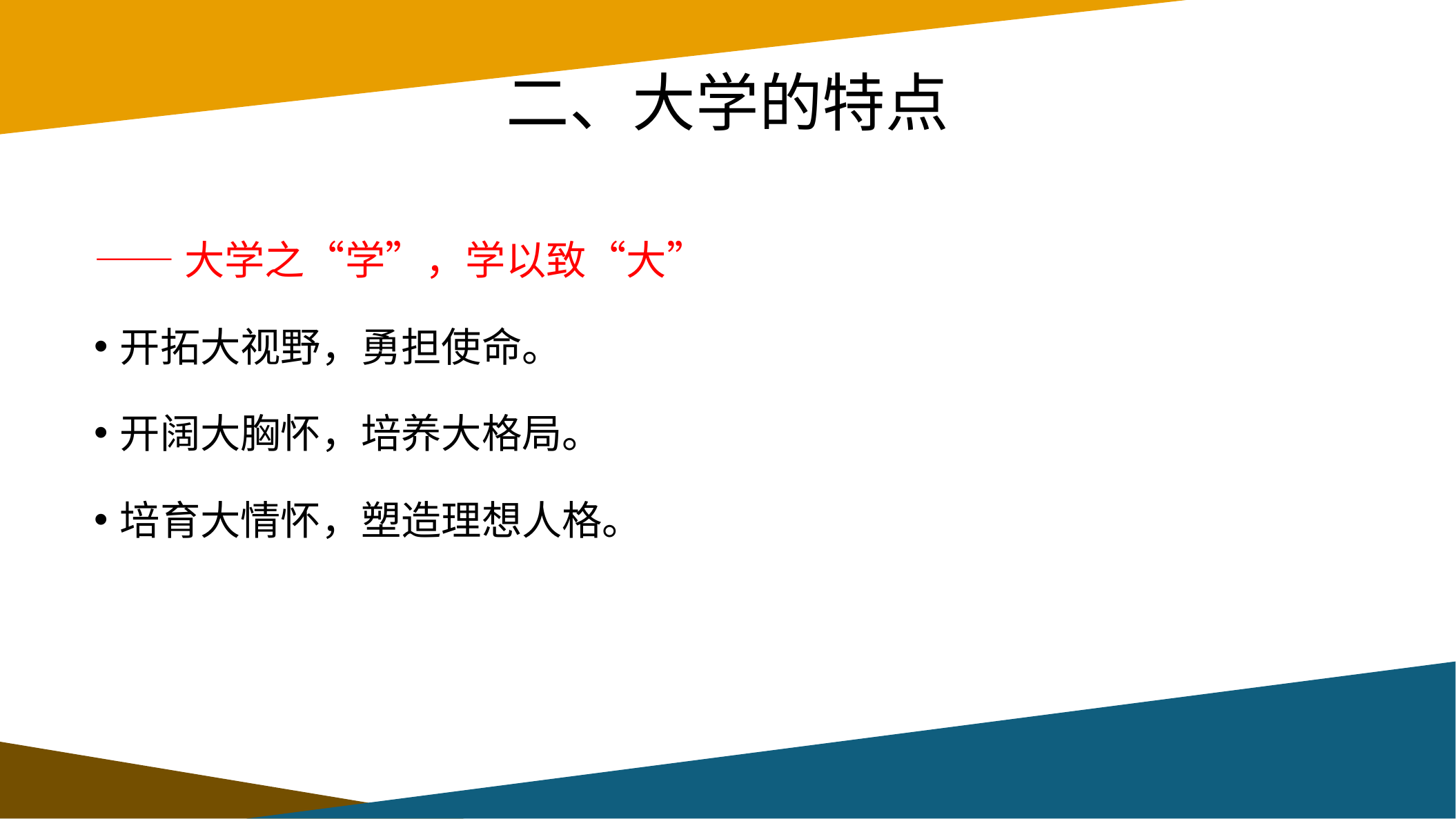

# 二、大学的特点
——大学之“学”，学以致“大”
开拓大视野，勇担使命。
开阔大胸怀，培养大格局。
培育大情怀，塑造理想人格。